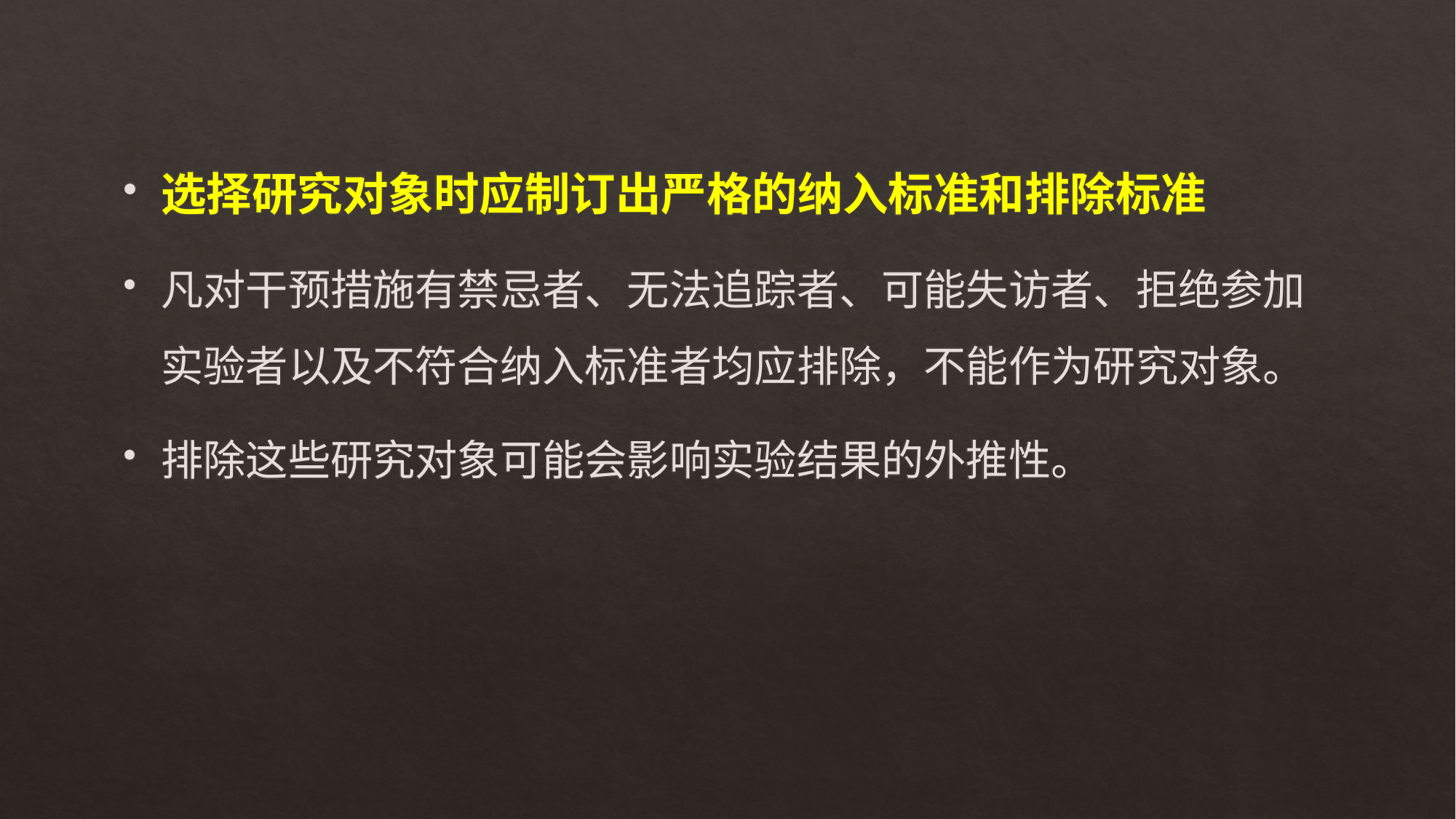

选择研究对象时应制订出严格的纳入标准和排除标准
凡对干预措施有禁忌者、无法追踪者、可能失访者、拒绝参加实验者以及不符合纳入标准者均应排除，不能作为研究对象。
排除这些研究对象可能会影响实验结果的外推性。